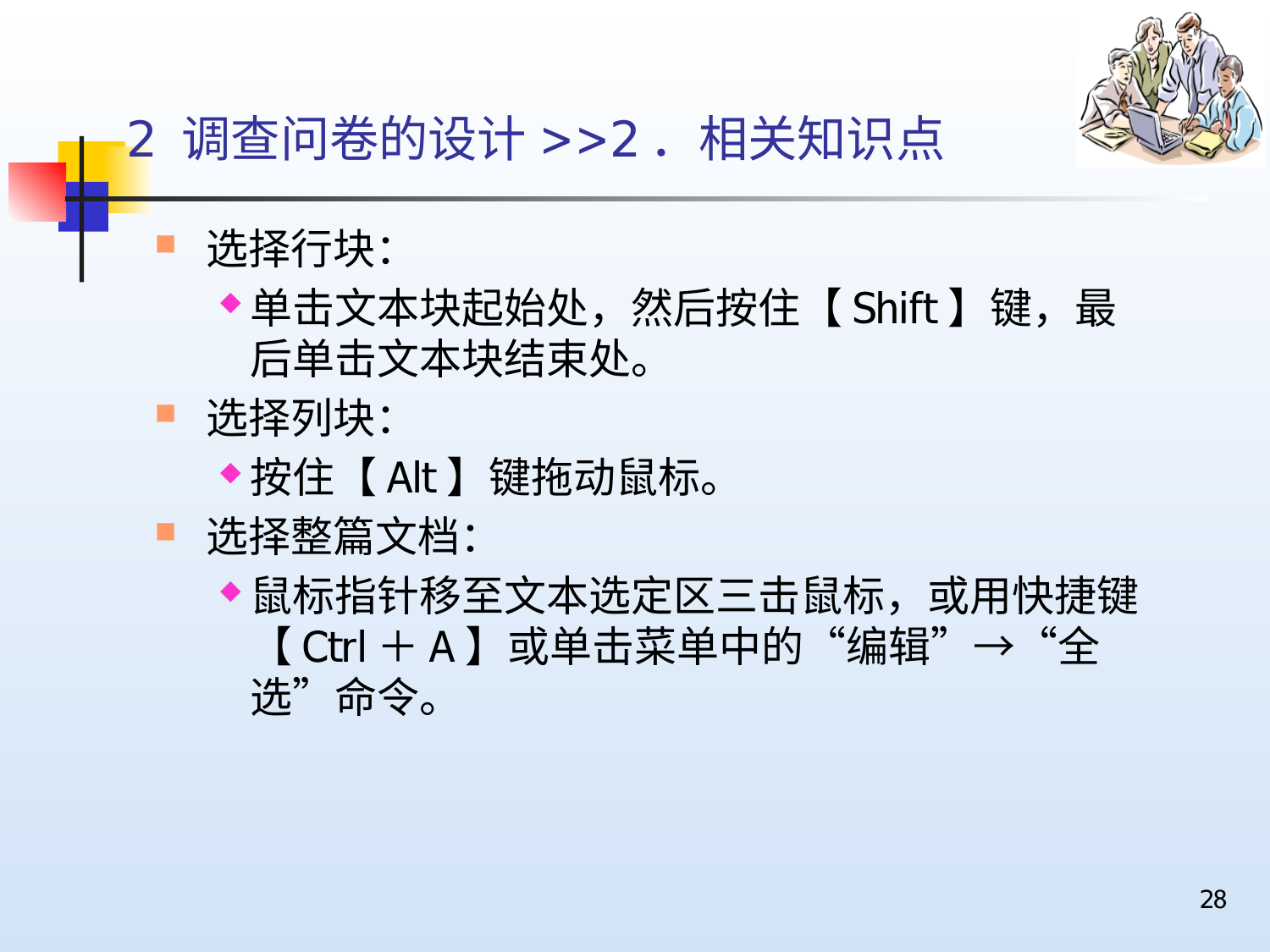

# 2 调查问卷的设计>>2．相关知识点
 选择行块：
单击文本块起始处，然后按住【Shift】键，最后单击文本块结束处。
 选择列块：
按住【Alt】键拖动鼠标。
 选择整篇文档：
鼠标指针移至文本选定区三击鼠标，或用快捷键【Ctrl＋A】或单击菜单中的“编辑”→“全选”命令。
28